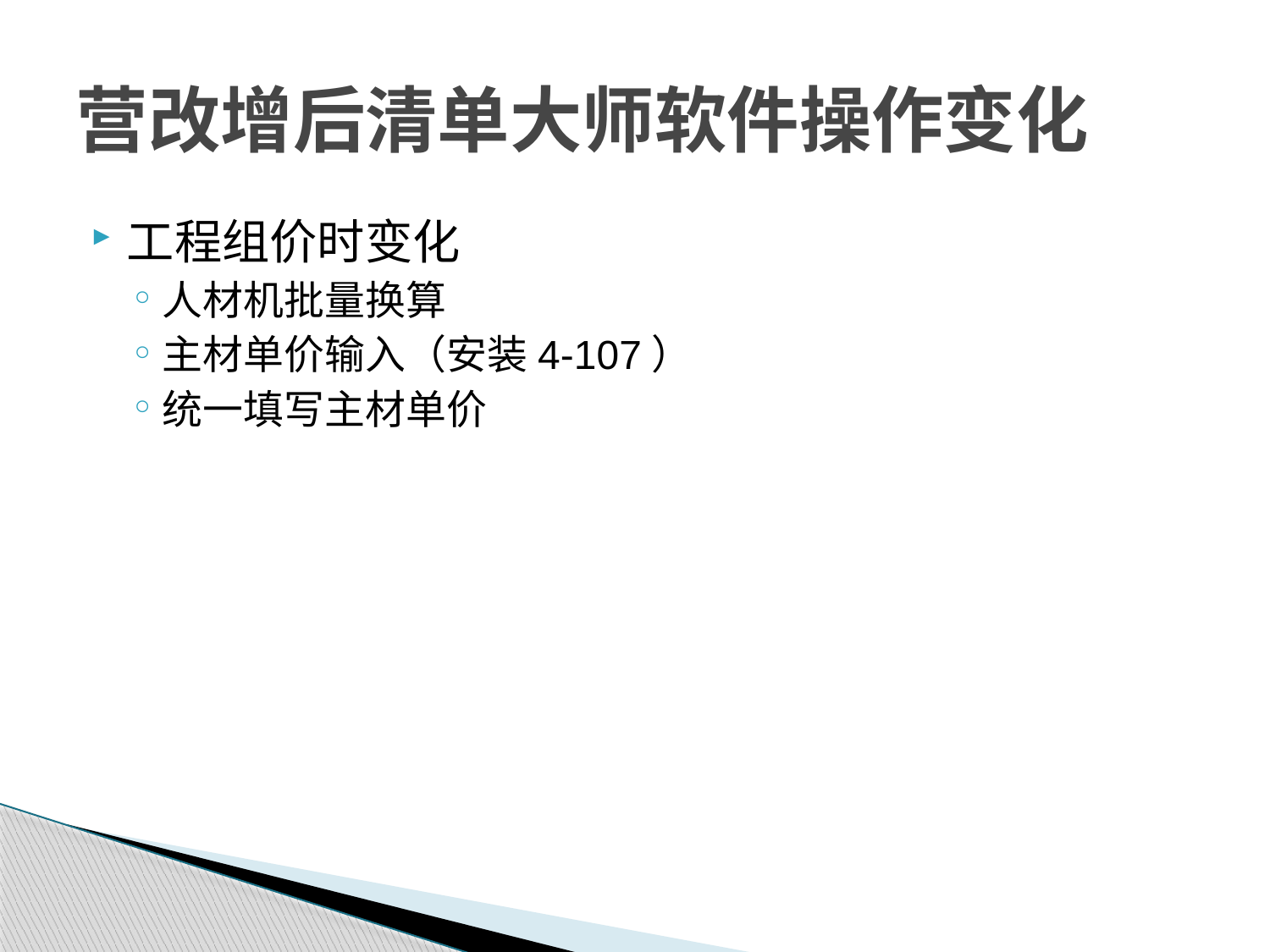

# 营改增后清单大师软件操作变化
工程组价时变化
人材机批量换算
主材单价输入（安装4-107）
统一填写主材单价